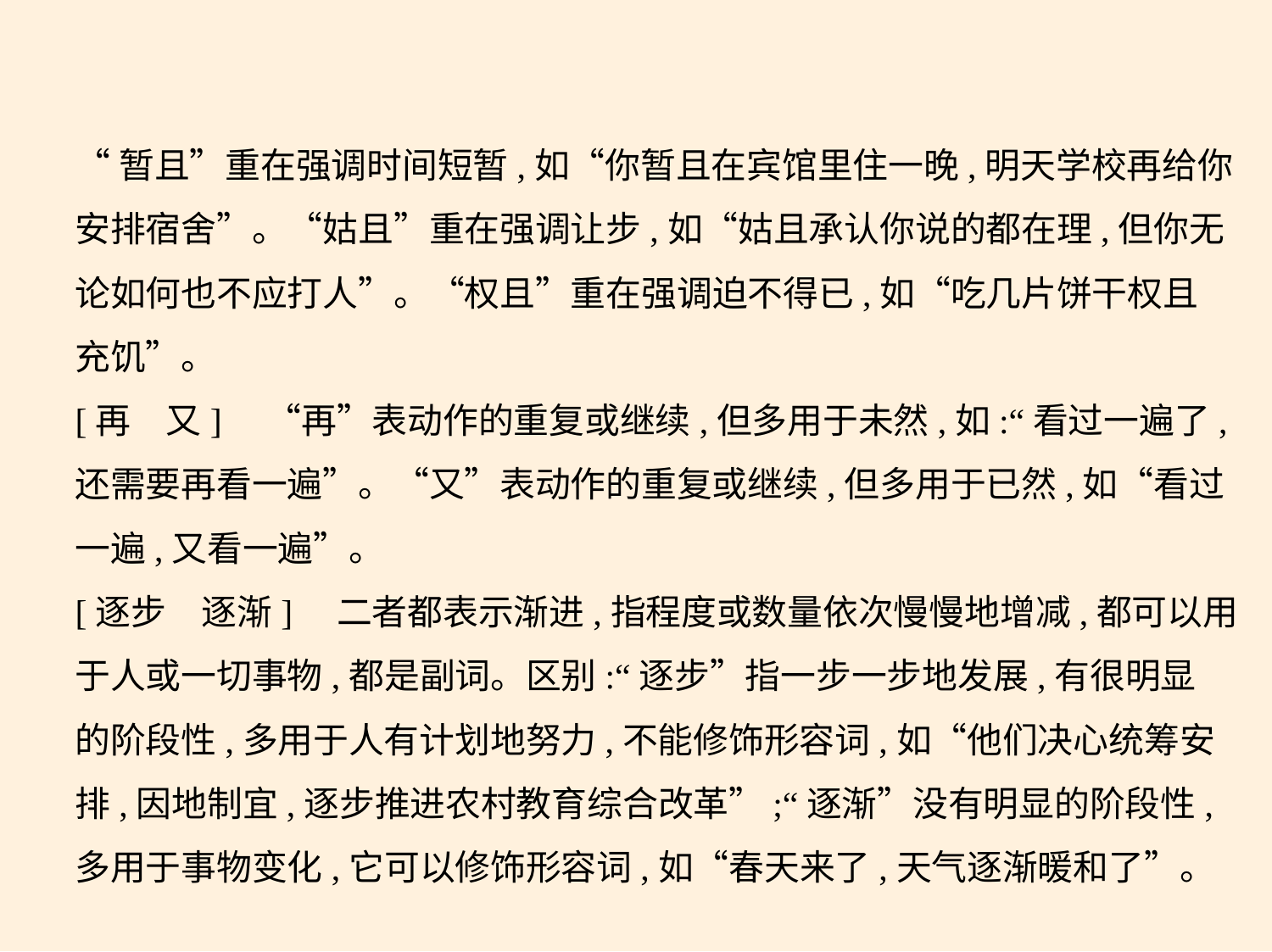

“暂且”重在强调时间短暂,如“你暂且在宾馆里住一晚,明天学校再给你
安排宿舍”。“姑且”重在强调让步,如“姑且承认你说的都在理,但你无
论如何也不应打人”。“权且”重在强调迫不得已,如“吃几片饼干权且
充饥”。
[再　又]　“再”表动作的重复或继续,但多用于未然,如:“看过一遍了,
还需要再看一遍”。“又”表动作的重复或继续,但多用于已然,如“看过
一遍,又看一遍”。
[逐步　逐渐]　二者都表示渐进,指程度或数量依次慢慢地增减,都可以用
于人或一切事物,都是副词。区别:“逐步”指一步一步地发展,有很明显
的阶段性,多用于人有计划地努力,不能修饰形容词,如“他们决心统筹安
排,因地制宜,逐步推进农村教育综合改革”;“逐渐”没有明显的阶段性,
多用于事物变化,它可以修饰形容词,如“春天来了,天气逐渐暖和了”。